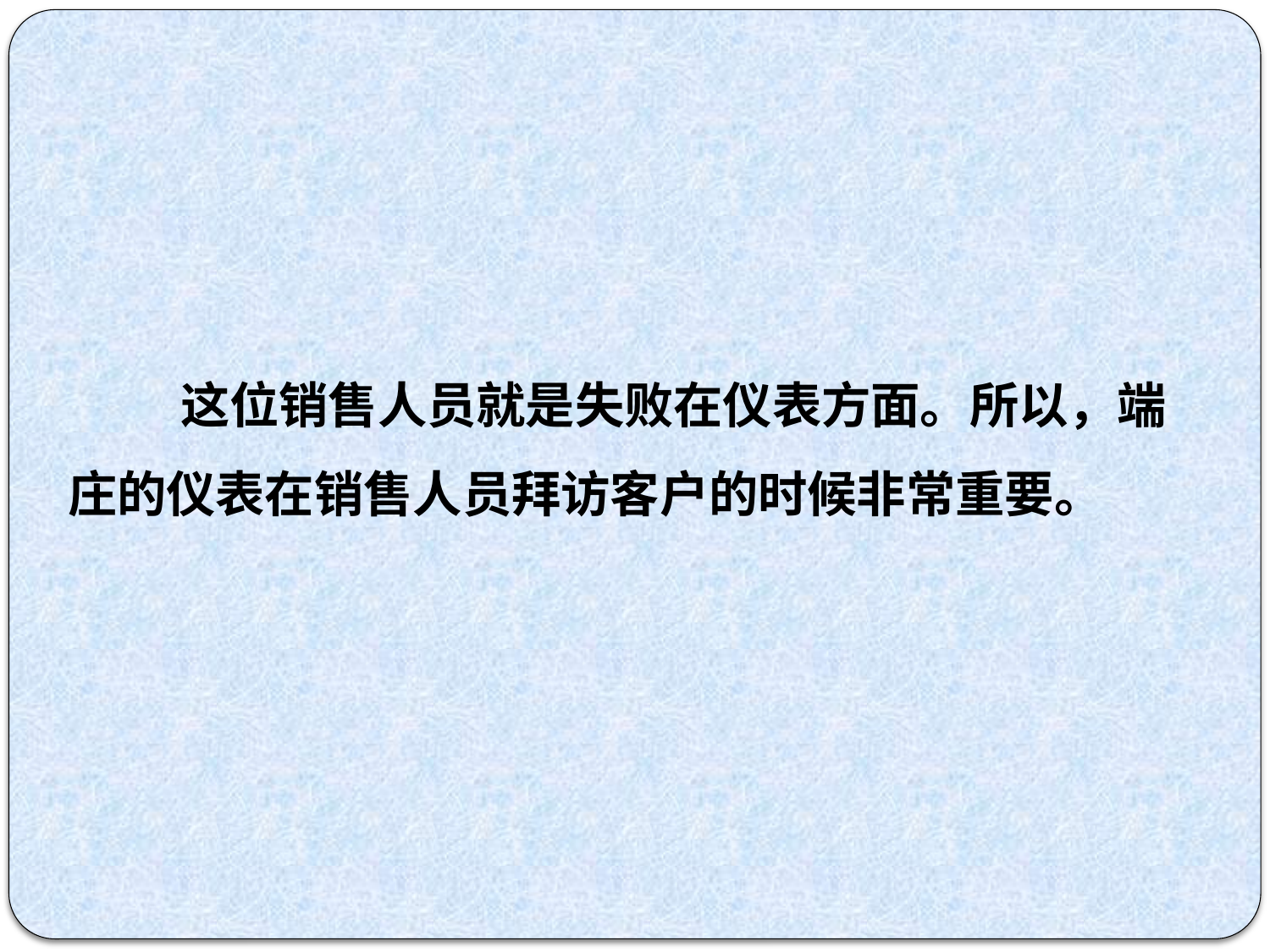

这位销售人员就是失败在仪表方面。所以，端庄的仪表在销售人员拜访客户的时候非常重要。